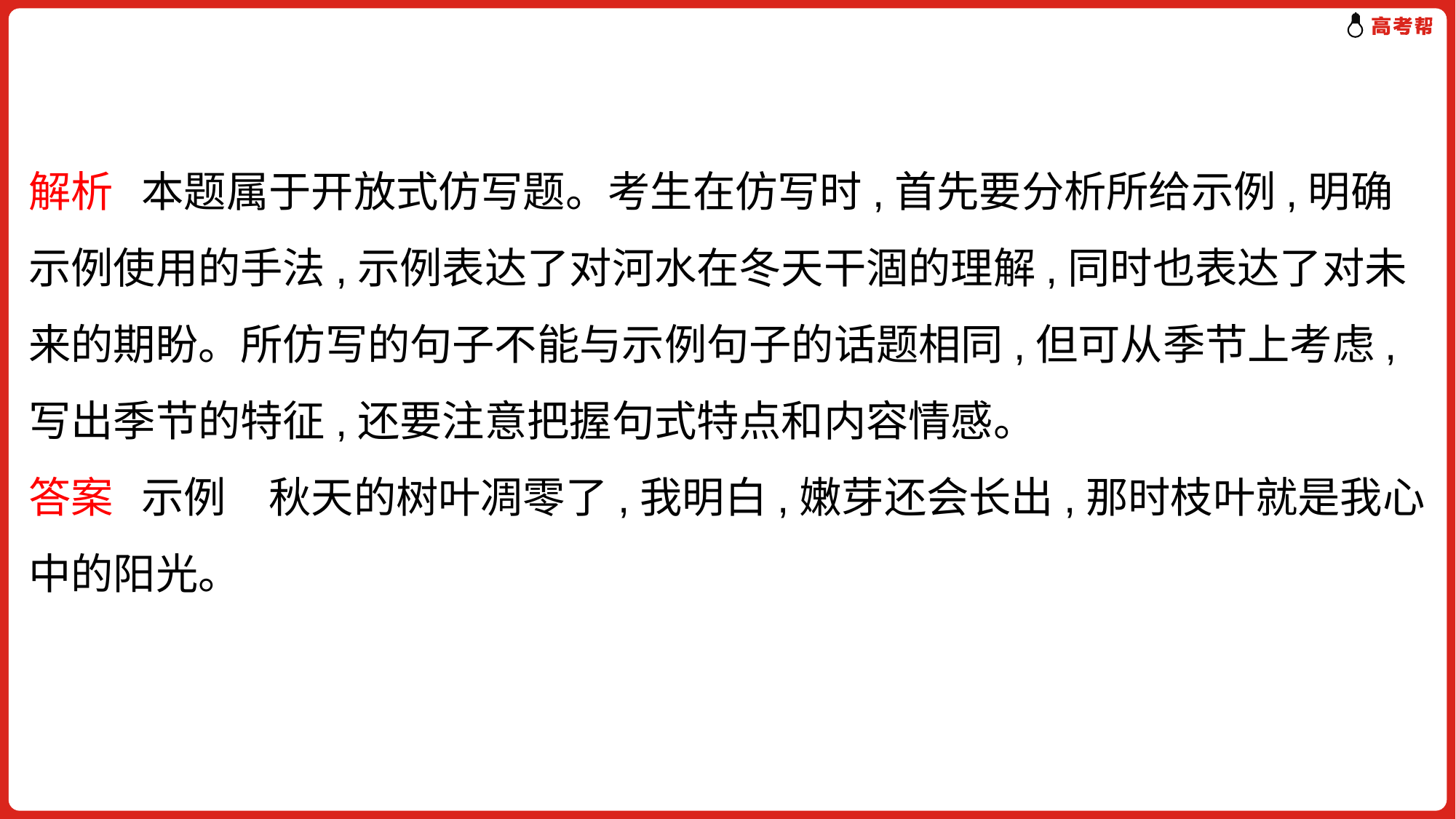

解析   本题属于开放式仿写题。考生在仿写时,首先要分析所给示例,明确示例使用的手法,示例表达了对河水在冬天干涸的理解,同时也表达了对未来的期盼。所仿写的句子不能与示例句子的话题相同,但可从季节上考虑,写出季节的特征,还要注意把握句式特点和内容情感。
答案   示例　秋天的树叶凋零了,我明白,嫩芽还会长出,那时枝叶就是我心中的阳光。